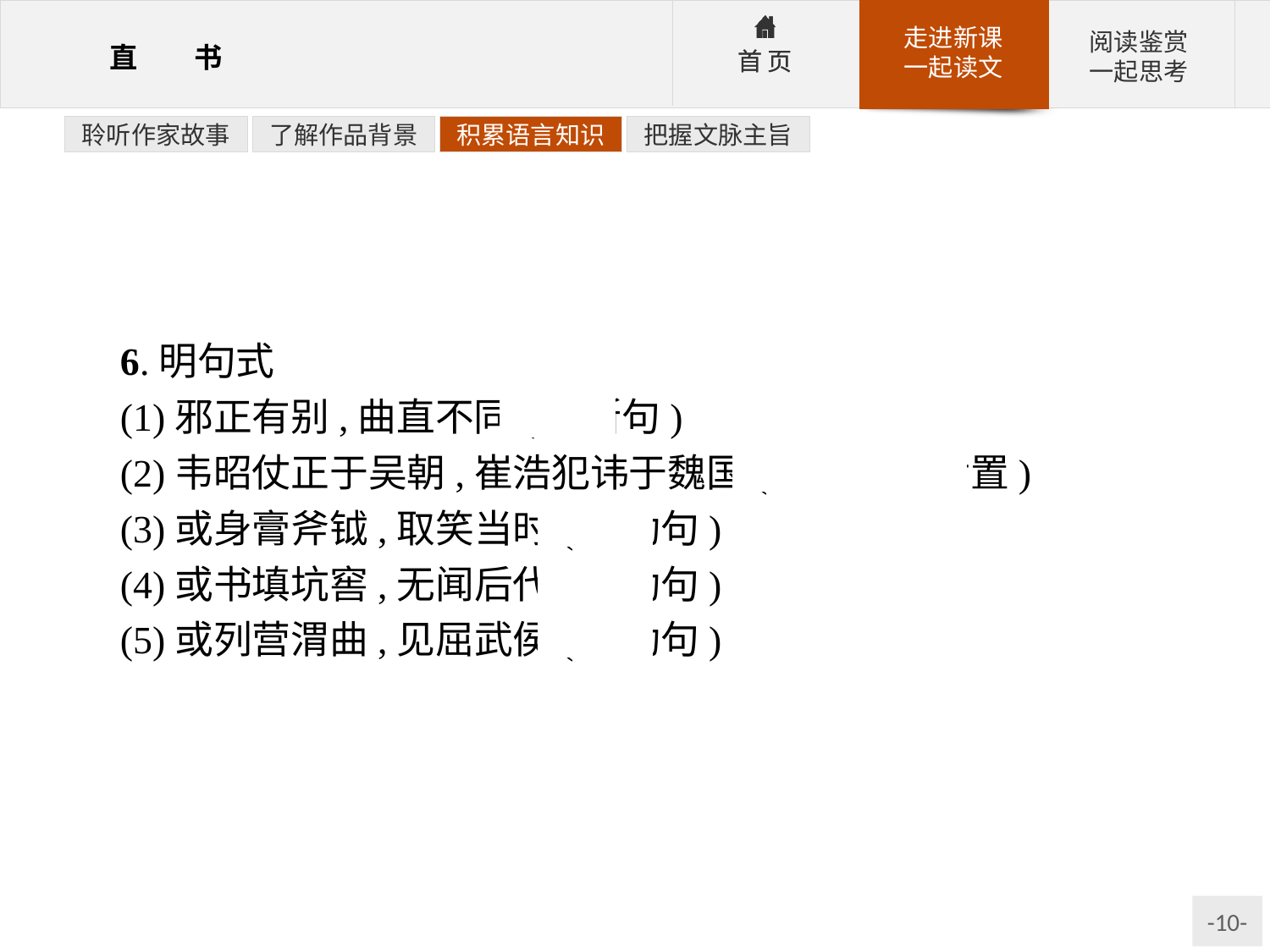

聆听作家故事
了解作品背景
积累语言知识
把握文脉主旨
6.明句式
(1)邪正有别,曲直不同(判断句)
(2)韦昭仗正于吴朝,崔浩犯讳于魏国(介词结构后置)
(3)或身膏斧钺,取笑当时(被动句)
(4)或书填坑窖,无闻后代(被动句)
(5)或列营渭曲,见屈武侯(被动句)